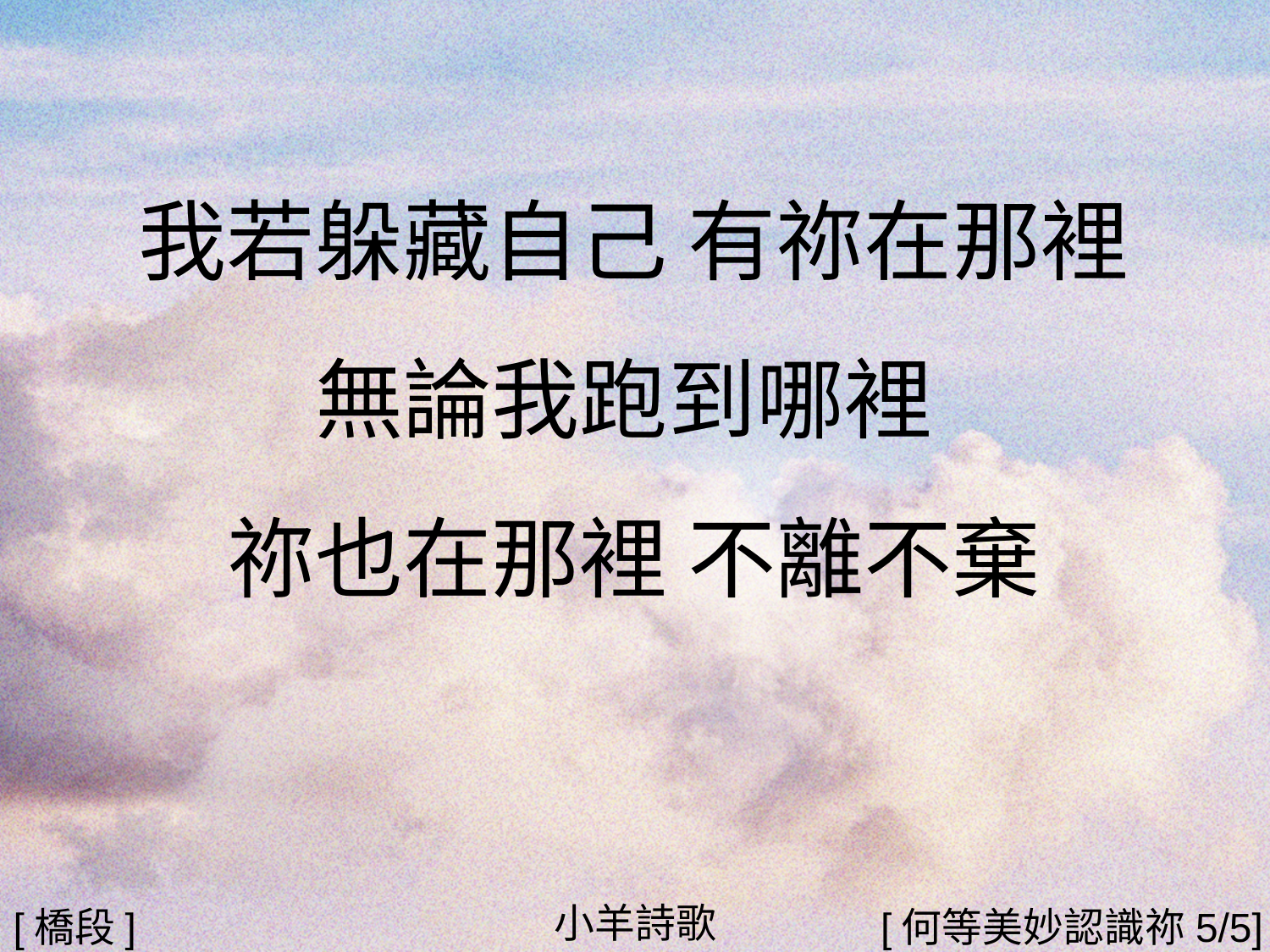

我若躲藏自己 有祢在那裡
無論我跑到哪裡
祢也在那裡 不離不棄
#

小羊詩歌
[橋段]
[何等美妙認識祢5/5]